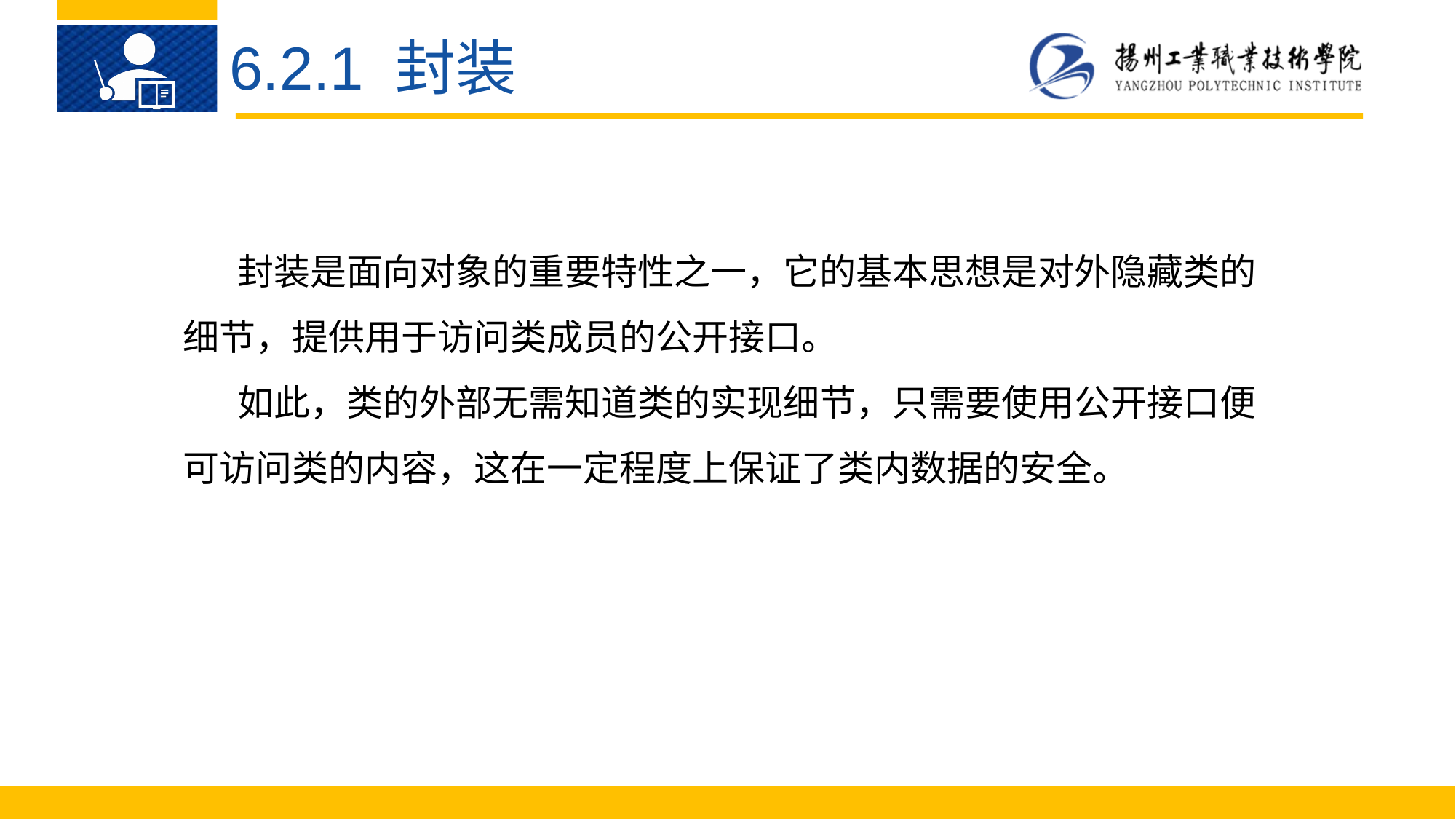

6.2.1 封装
封装是面向对象的重要特性之一，它的基本思想是对外隐藏类的细节，提供用于访问类成员的公开接口。
如此，类的外部无需知道类的实现细节，只需要使用公开接口便可访问类的内容，这在一定程度上保证了类内数据的安全。